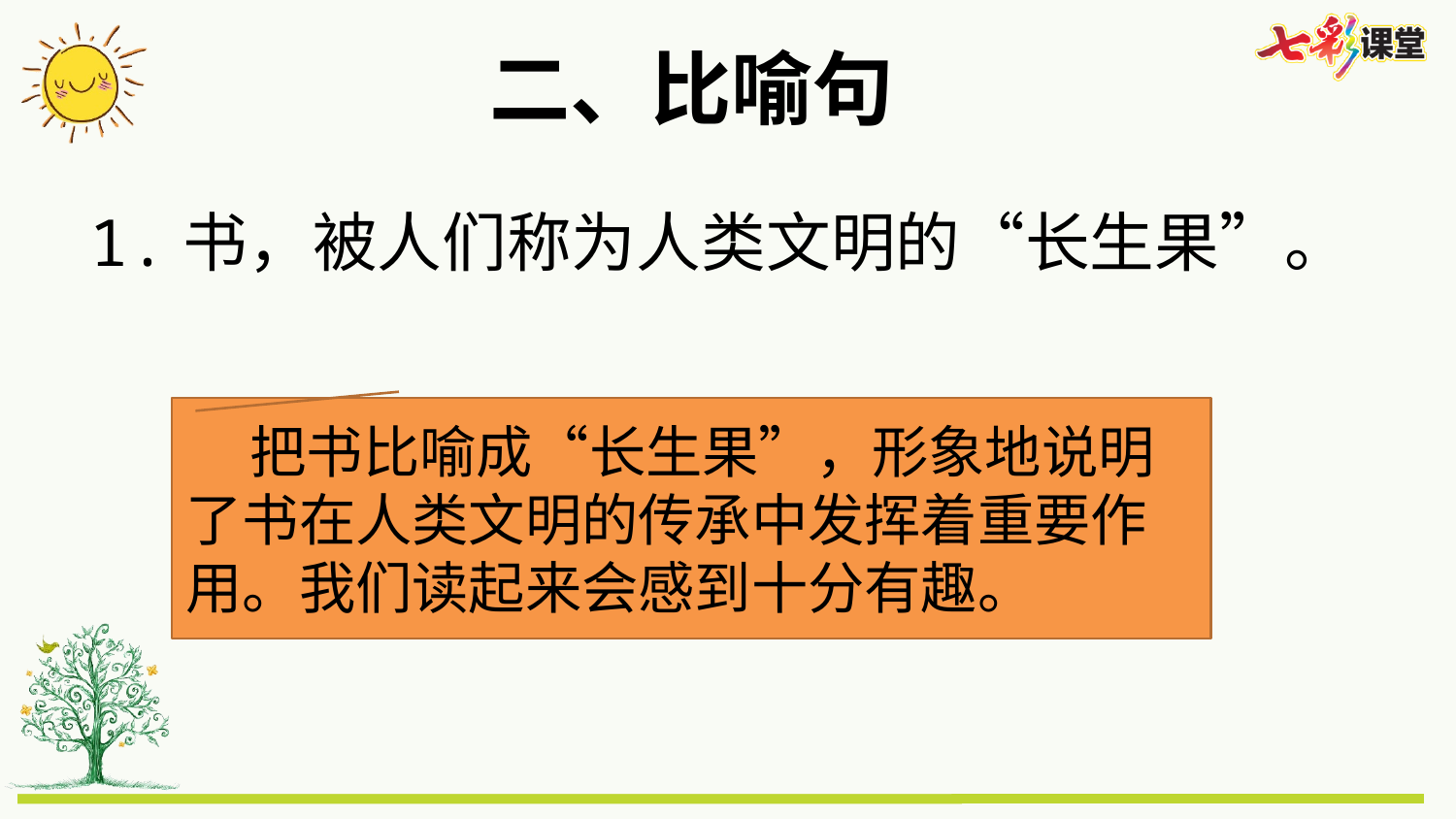

二、比喻句
1.书，被人们称为人类文明的“长生果”。
    把书比喻成“长生果”，形象地说明了书在人类文明的传承中发挥着重要作用。我们读起来会感到十分有趣。